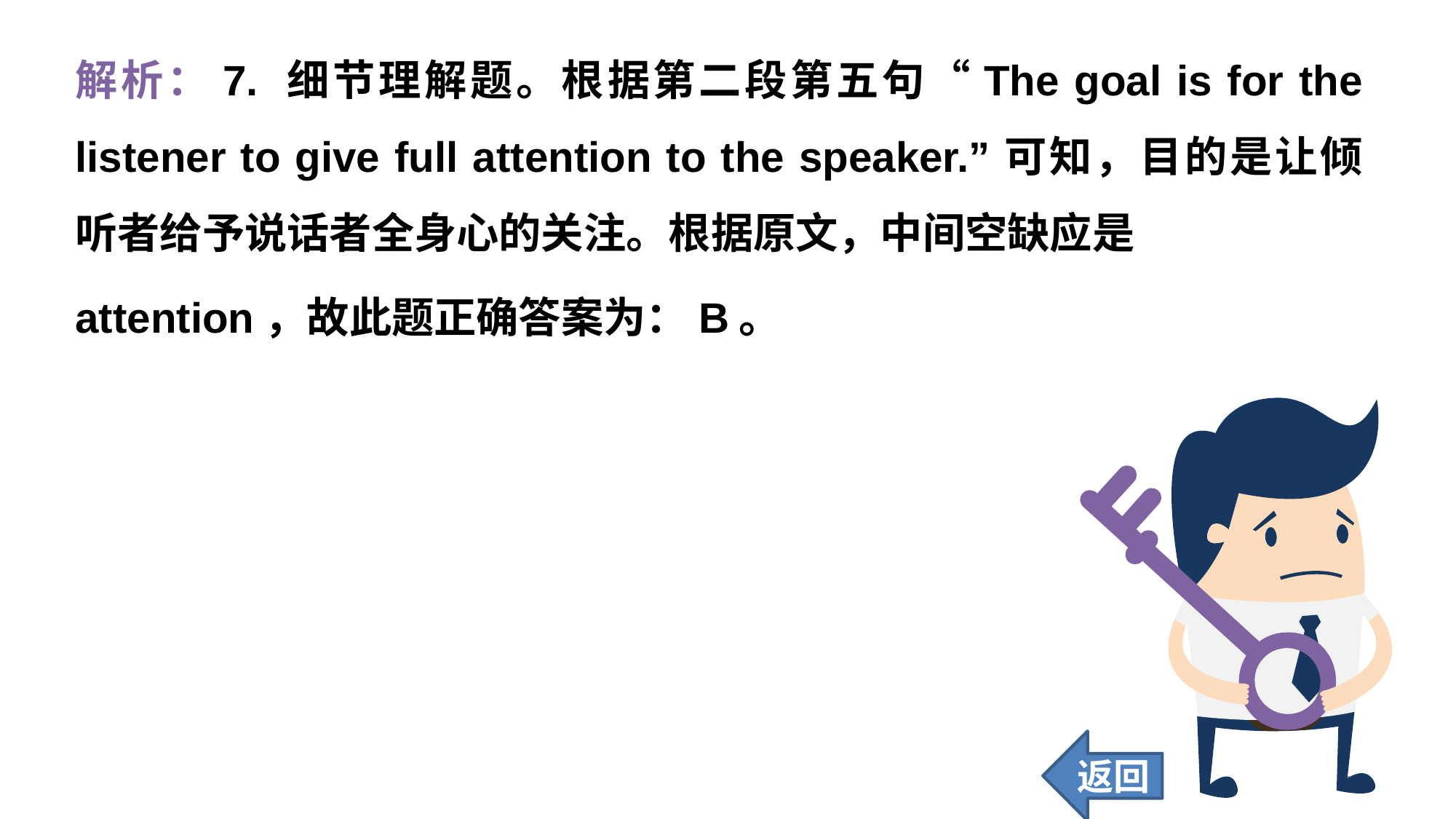

解析：7. 细节理解题。根据第二段第五句“The goal is for the listener to give full attention to the speaker.”可知，目的是让倾听者给予说话者全身心的关注。根据原文，中间空缺应是
attention，故此题正确答案为：B。

返回
199